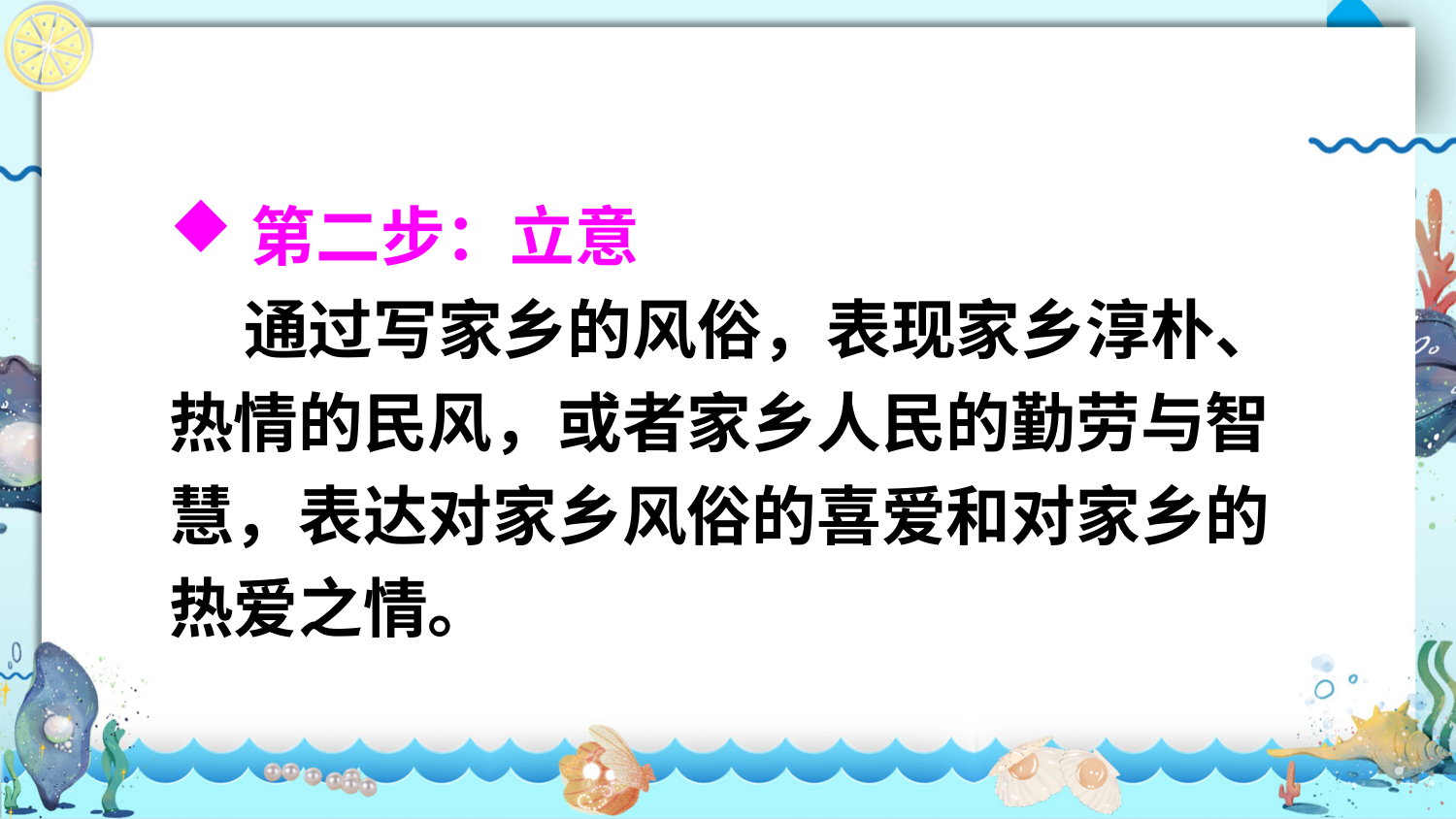

第二步：立意
    通过写家乡的风俗，表现家乡淳朴、热情的民风，或者家乡人民的勤劳与智慧，表达对家乡风俗的喜爱和对家乡的热爱之情。